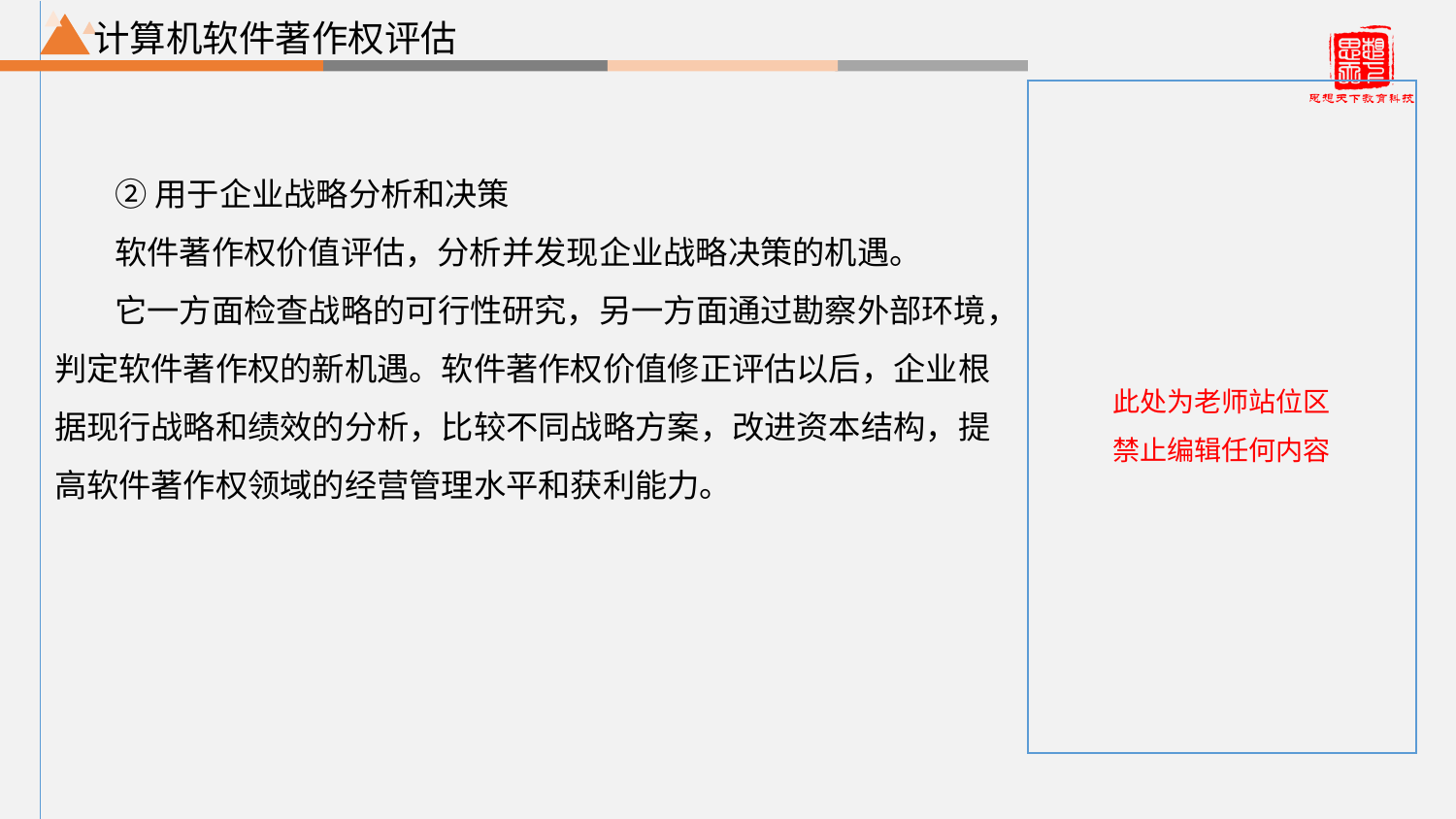

计算机软件著作权评估
②用于企业战略分析和决策
软件著作权价值评估，分析并发现企业战略决策的机遇。
它一方面检查战略的可行性研究，另一方面通过勘察外部环境，判定软件著作权的新机遇。软件著作权价值修正评估以后，企业根据现行战略和绩效的分析，比较不同战略方案，改进资本结构，提高软件著作权领域的经营管理水平和获利能力。

17